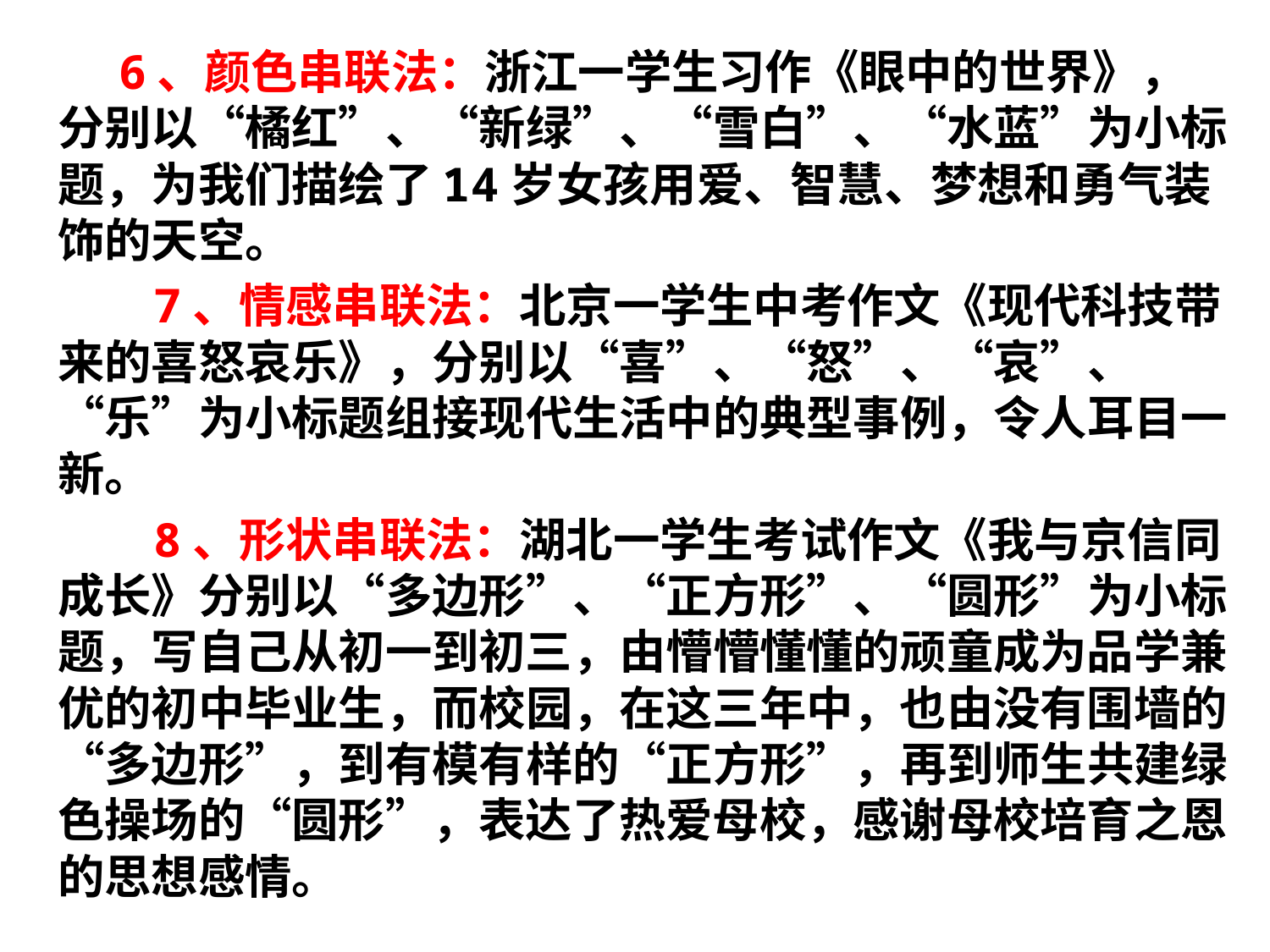

6、颜色串联法：浙江一学生习作《眼中的世界》，分别以“橘红”、“新绿”、“雪白”、“水蓝”为小标题，为我们描绘了14岁女孩用爱、智慧、梦想和勇气装饰的天空。
     7、情感串联法：北京一学生中考作文《现代科技带来的喜怒哀乐》，分别以“喜”、“怒”、“哀”、“乐”为小标题组接现代生活中的典型事例，令人耳目一新。
     8、形状串联法：湖北一学生考试作文《我与京信同成长》分别以“多边形”、“正方形”、“圆形”为小标题，写自己从初一到初三，由懵懵懂懂的顽童成为品学兼优的初中毕业生，而校园，在这三年中，也由没有围墙的“多边形”，到有模有样的“正方形”，再到师生共建绿色操场的“圆形”，表达了热爱母校，感谢母校培育之恩的思想感情。